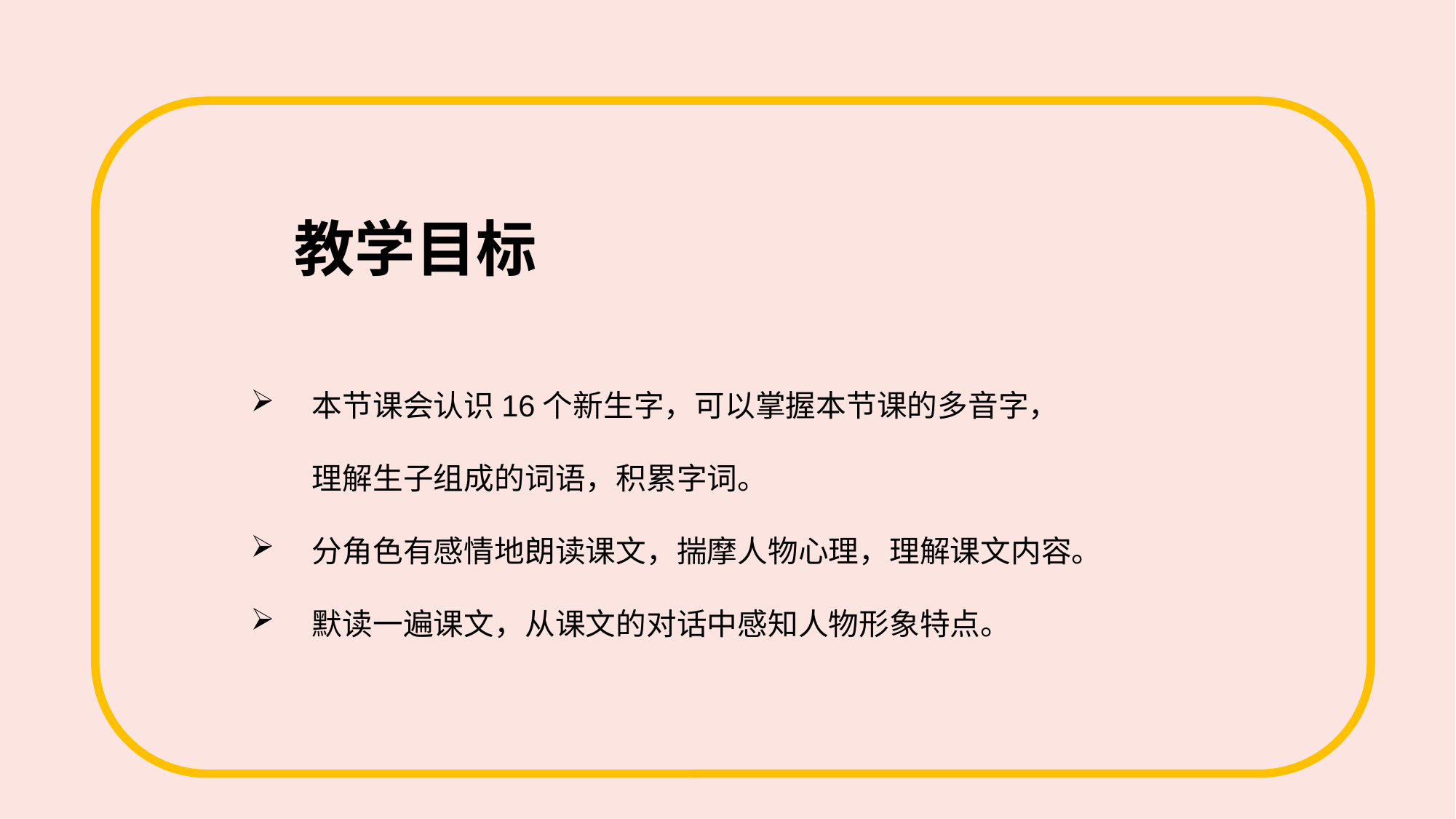

教学目标
本节课会认识16个新生字，可以掌握本节课的多音字，理解生子组成的词语，积累字词。
分角色有感情地朗读课文，揣摩人物心理，理解课文内容。
默读一遍课文，从课文的对话中感知人物形象特点。